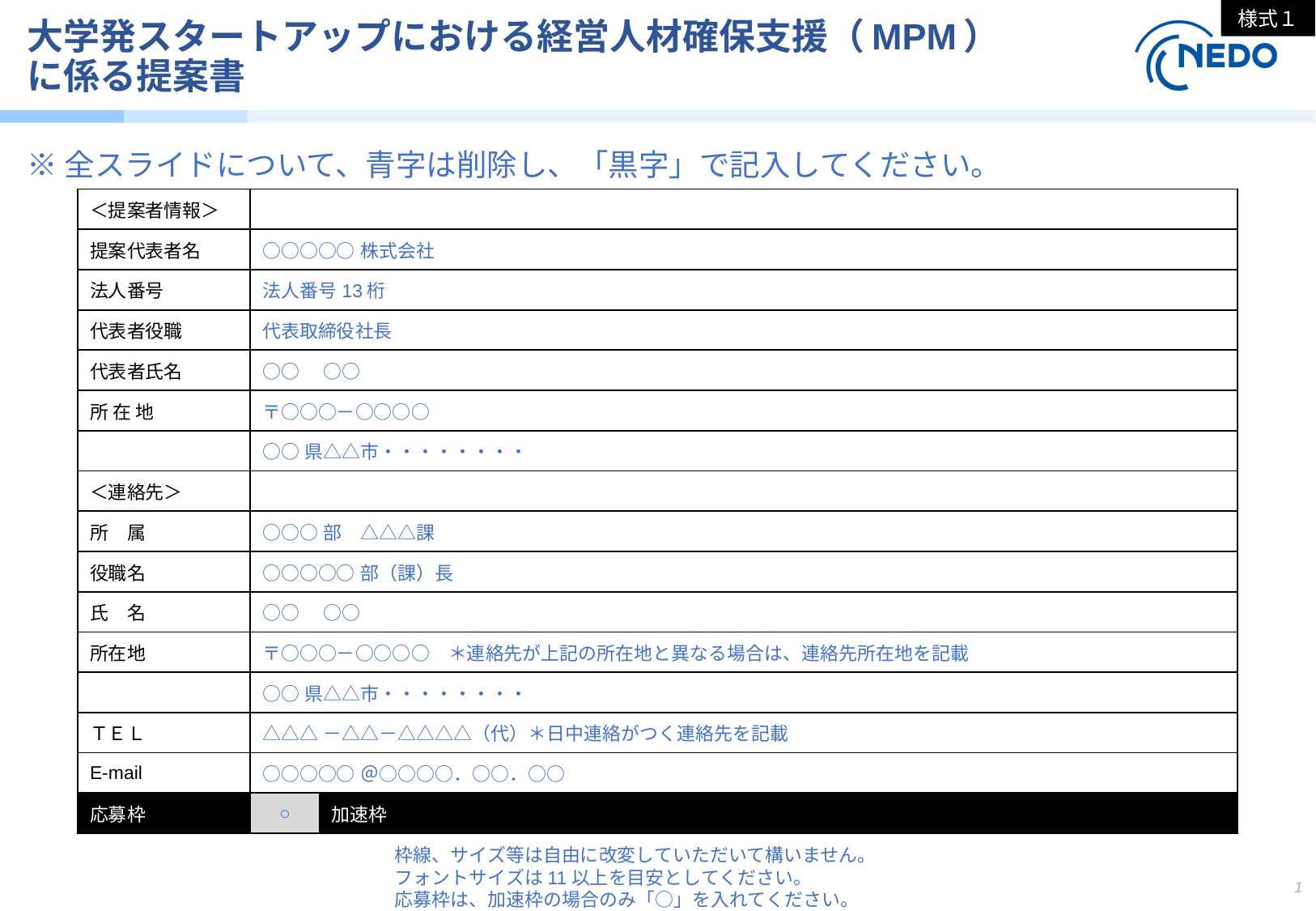

様式１
# 大学発スタートアップにおける経営人材確保支援（MPM） に係る提案書
※全スライドについて、青字は削除し、「黒字」で記入してください。
| ＜提案者情報＞ |  |  |
| --- | --- | --- |
| 提案代表者名 | ○○○○○株式会社 |  |
| 法人番号 | 法人番号13桁 |  |
| 代表者役職 | 代表取締役社長 |  |
| 代表者氏名 | ○○　○○ |  |
| 所 在 地 | 〒○○○－○○○○ |  |
|  | ○○県△△市・・・・・・・・ |  |
| ＜連絡先＞ |  |  |
| 所　属 | ○○○部　△△△課 |  |
| 役職名 | ○○○○○部（課）長 |  |
| 氏　名 | ○○　○○ |  |
| 所在地 | 〒○○○－○○○○　＊連絡先が上記の所在地と異なる場合は、連絡先所在地を記載 |  |
|  | ○○県△△市・・・・・・・・ |  |
| ＴＥＬ | △△△－△△－△△△△（代）＊日中連絡がつく連絡先を記載 |  |
| E-mail | ○○○○○＠○○○○．○○．○○ |  |
| 応募枠 | ○ | 加速枠 |
枠線、サイズ等は自由に改変していただいて構いません。
フォントサイズは11以上を目安としてください。
応募枠は、加速枠の場合のみ「○」を入れてください。
1